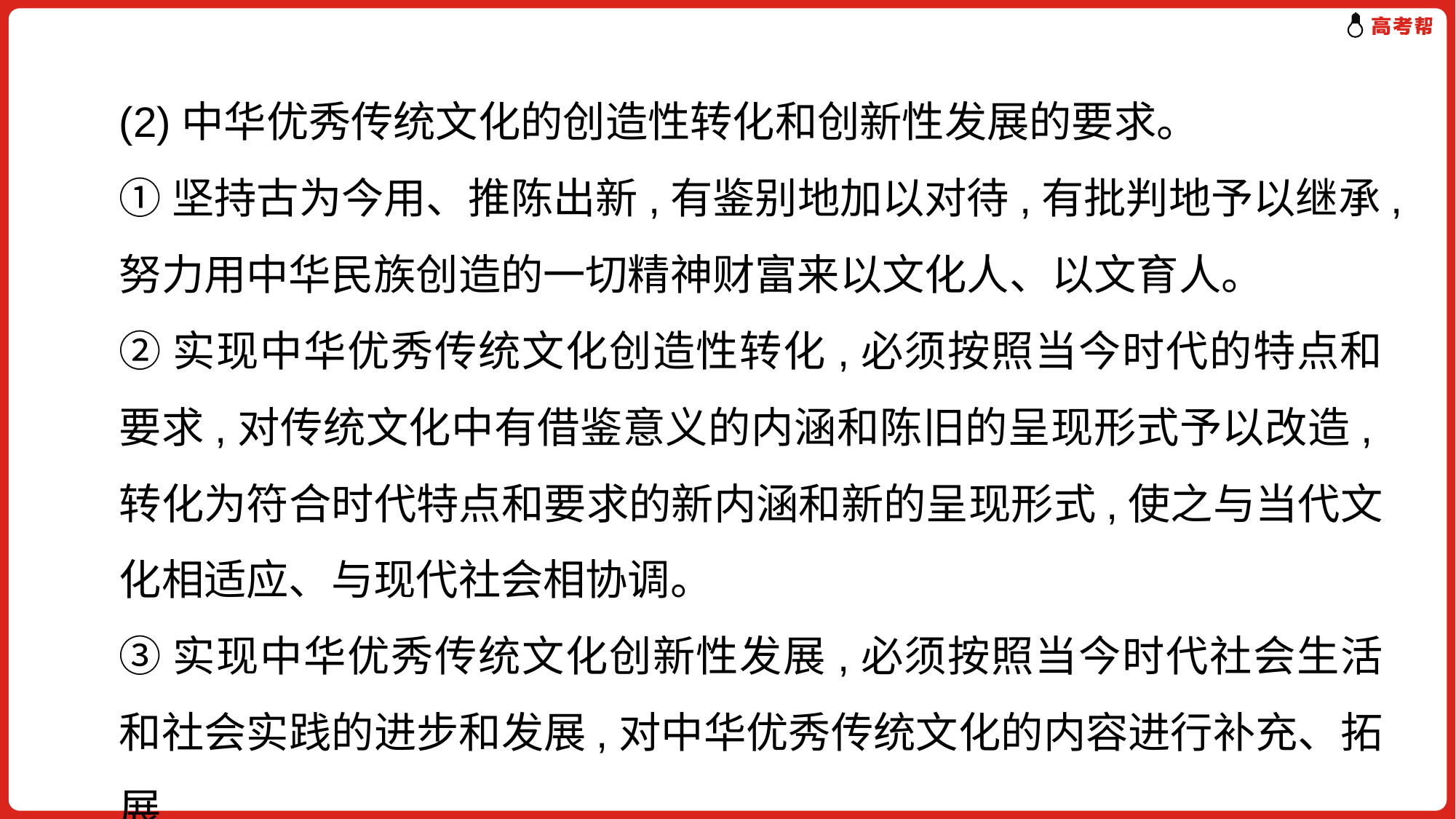

(2)中华优秀传统文化的创造性转化和创新性发展的要求。
①坚持古为今用、推陈出新,有鉴别地加以对待,有批判地予以继承,努力用中华民族创造的一切精神财富来以文化人、以文育人。
②实现中华优秀传统文化创造性转化,必须按照当今时代的特点和要求,对传统文化中有借鉴意义的内涵和陈旧的呈现形式予以改造,转化为符合时代特点和要求的新内涵和新的呈现形式,使之与当代文化相适应、与现代社会相协调。
③实现中华优秀传统文化创新性发展,必须按照当今时代社会生活和社会实践的进步和发展,对中华优秀传统文化的内容进行补充、拓展